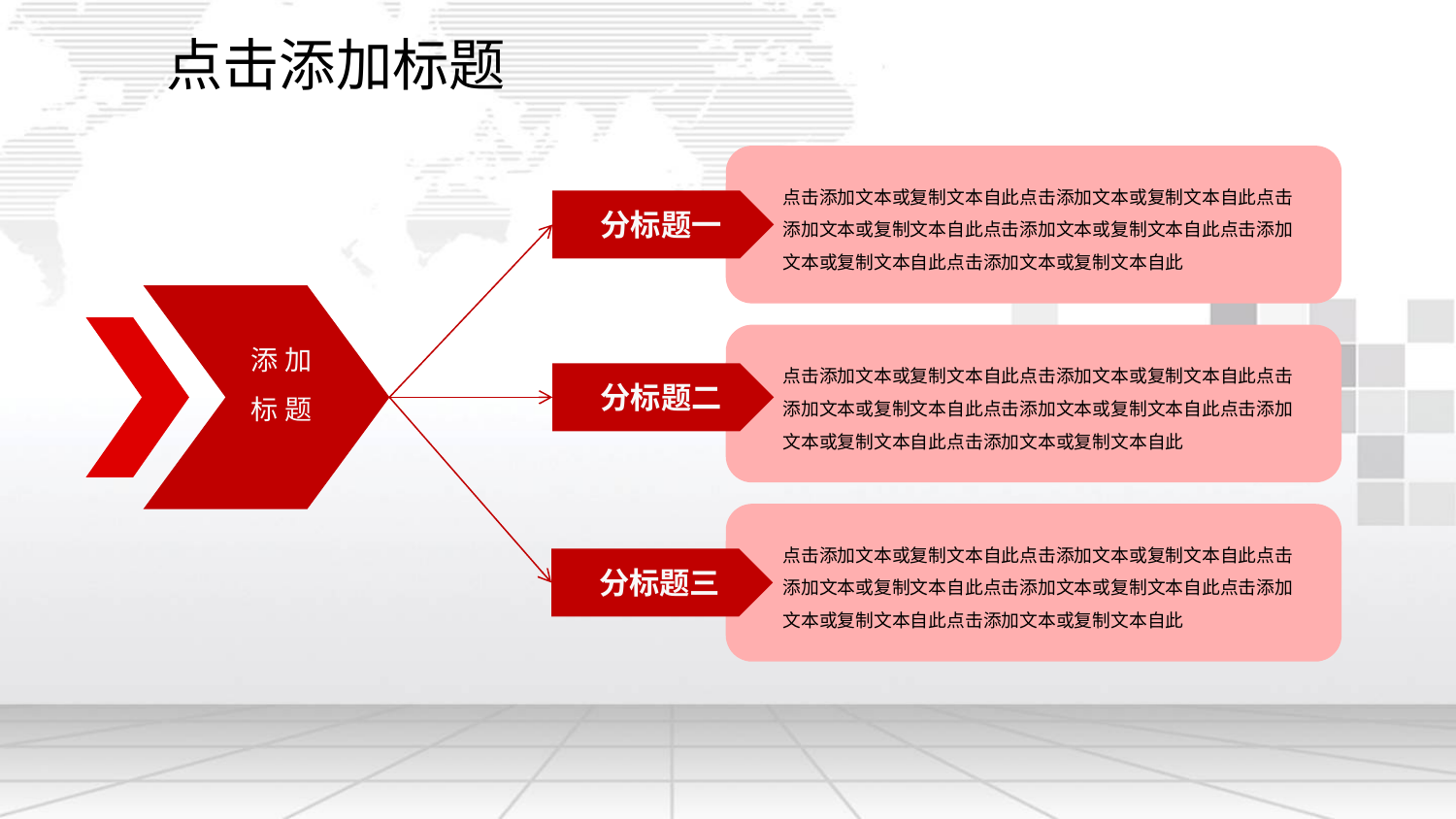

点击添加标题

点击添加文本或复制文本自此点击添加文本或复制文本自此点击添加文本或复制文本自此点击添加文本或复制文本自此点击添加文本或复制文本自此点击添加文本或复制文本自此
 分标题一

添 加
标 题

点击添加文本或复制文本自此点击添加文本或复制文本自此点击添加文本或复制文本自此点击添加文本或复制文本自此点击添加文本或复制文本自此点击添加文本或复制文本自此
 分标题二

点击添加文本或复制文本自此点击添加文本或复制文本自此点击添加文本或复制文本自此点击添加文本或复制文本自此点击添加文本或复制文本自此点击添加文本或复制文本自此
 分标题三